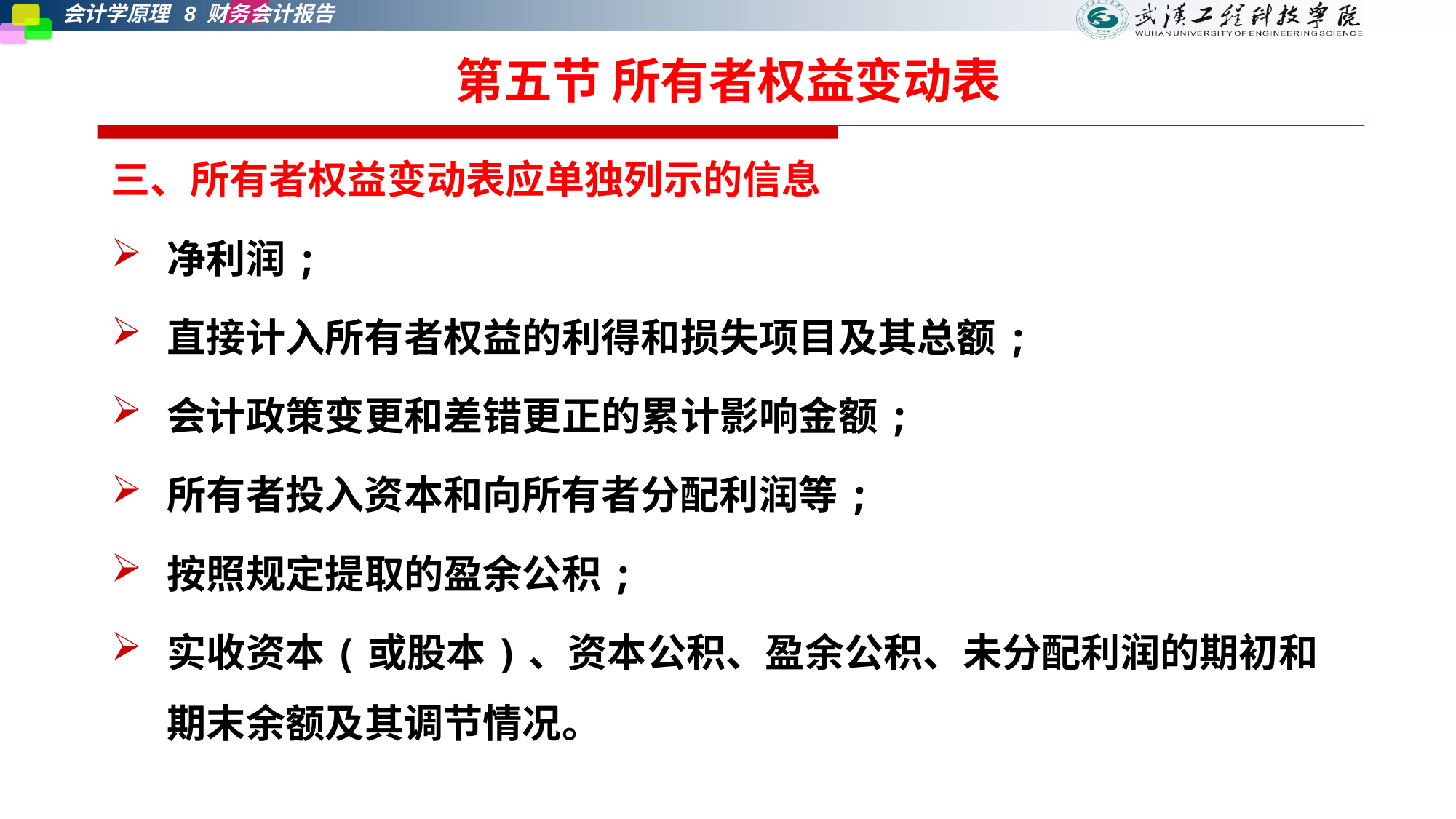

# 第五节 所有者权益变动表
三、所有者权益变动表应单独列示的信息
净利润;
直接计入所有者权益的利得和损失项目及其总额;
会计政策变更和差错更正的累计影响金额;
所有者投入资本和向所有者分配利润等;
按照规定提取的盈余公积;
实收资本(或股本)、资本公积、盈余公积、未分配利润的期初和期末余额及其调节情况。